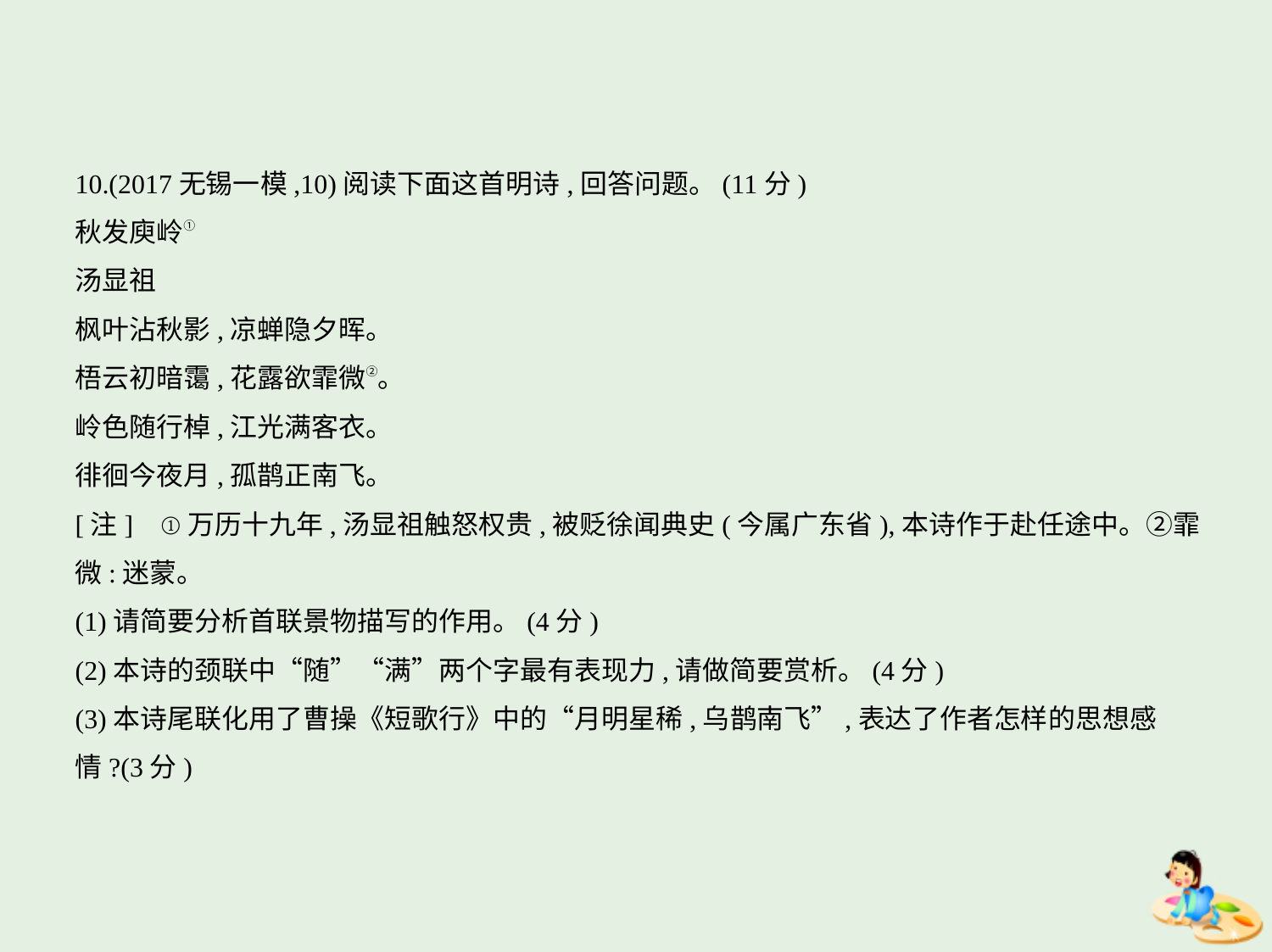

10.(2017无锡一模,10)阅读下面这首明诗,回答问题。(11分)
秋发庾岭①
汤显祖
枫叶沾秋影,凉蝉隐夕晖。
梧云初暗霭,花露欲霏微②。
岭色随行棹,江光满客衣。
徘徊今夜月,孤鹊正南飞。
[注]    ①万历十九年,汤显祖触怒权贵,被贬徐闻典史(今属广东省),本诗作于赴任途中。②霏
微:迷蒙。
(1)请简要分析首联景物描写的作用。(4分)
(2)本诗的颈联中“随”“满”两个字最有表现力,请做简要赏析。(4分)
(3)本诗尾联化用了曹操《短歌行》中的“月明星稀,乌鹊南飞”,表达了作者怎样的思想感
情?(3分)